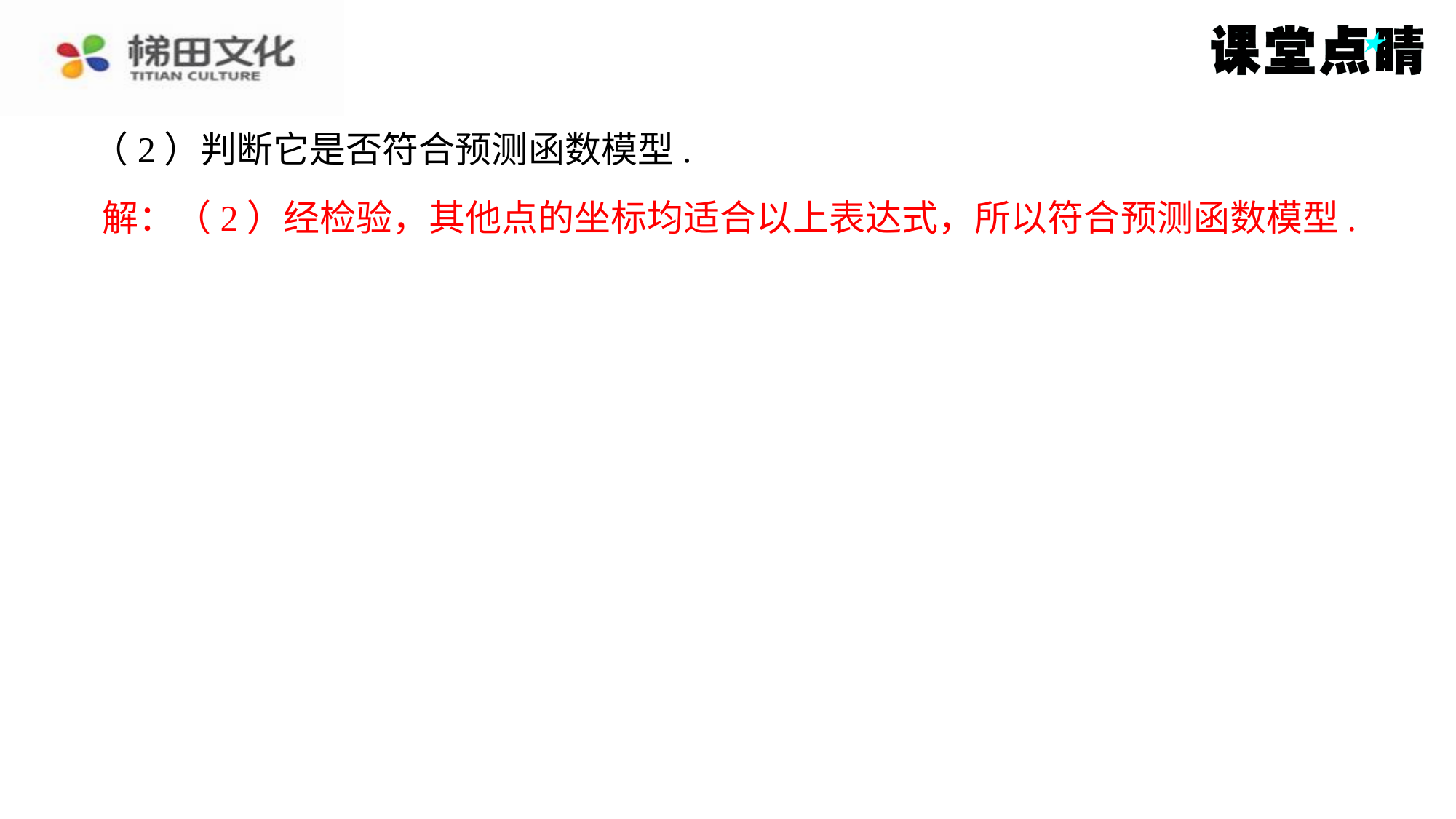

（2）判断它是否符合预测函数模型.
解：（2）经检验，其他点的坐标均适合以上表达式，所以符合预测函数模型.